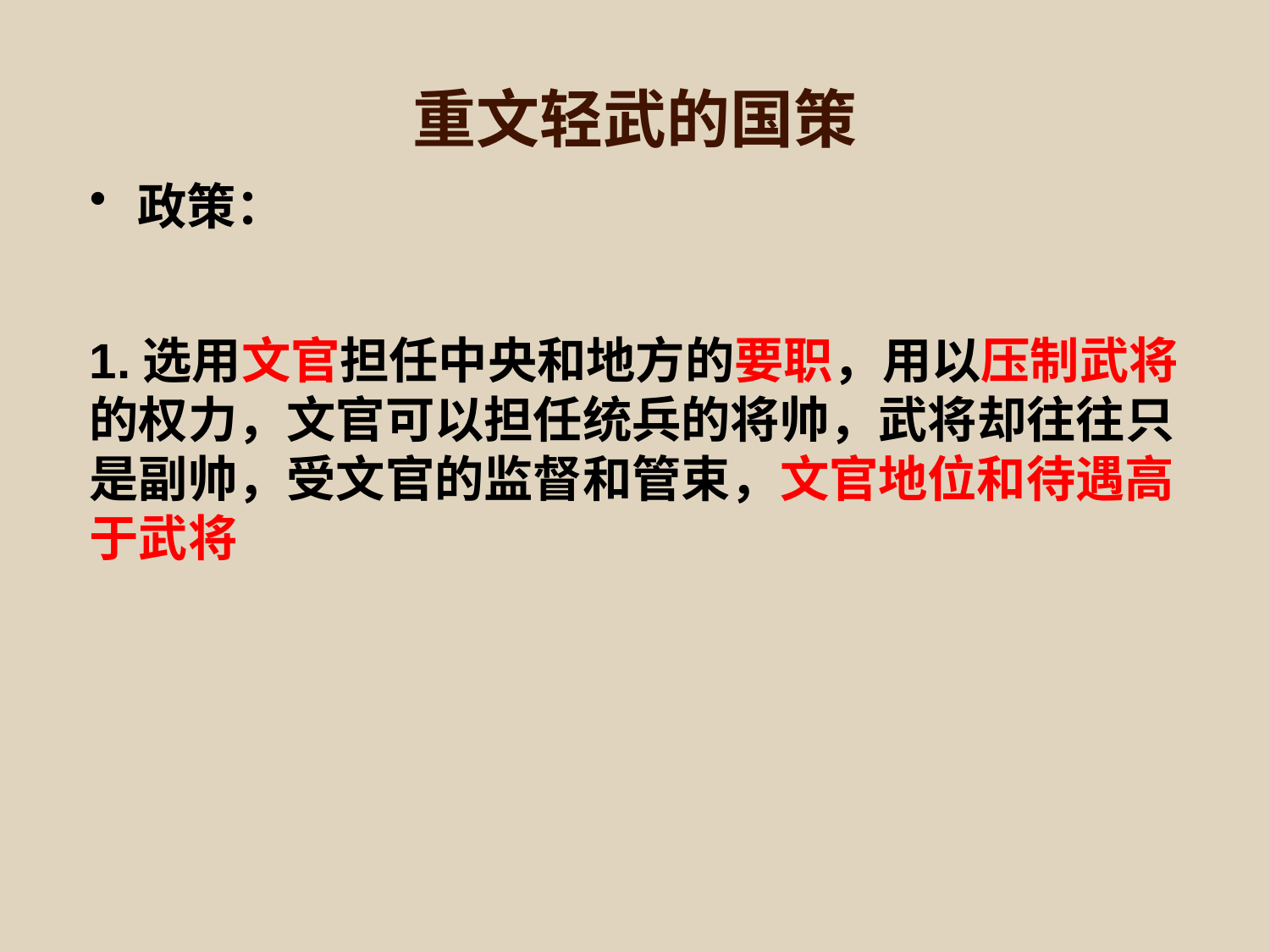

# 重文轻武的国策
政策：

1.选用文官担任中央和地方的要职，用以压制武将的权力，文官可以担任统兵的将帅，武将却往往只是副帅，受文官的监督和管束，文官地位和待遇高于武将